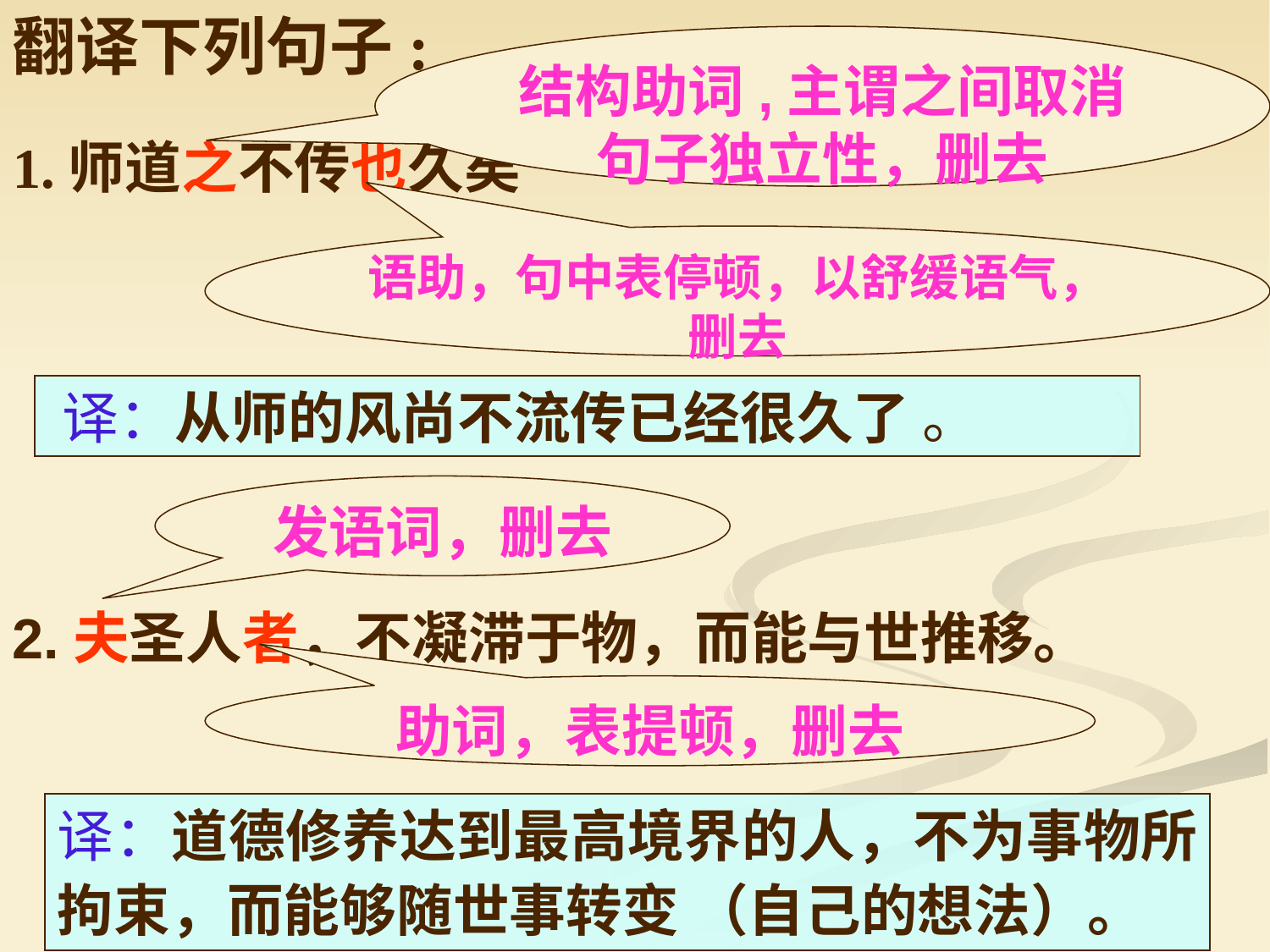

翻译下列句子:
结构助词,主谓之间取消句子独立性，删去
1.师道之不传也久矣
语助，句中表停顿，以舒缓语气，删去
 译：从师的风尚不流传已经很久了 。
发语词，删去
2.夫圣人者，不凝滞于物，而能与世推移。
助词，表提顿，删去
译：道德修养达到最高境界的人，不为事物所拘束，而能够随世事转变 （自己的想法）。